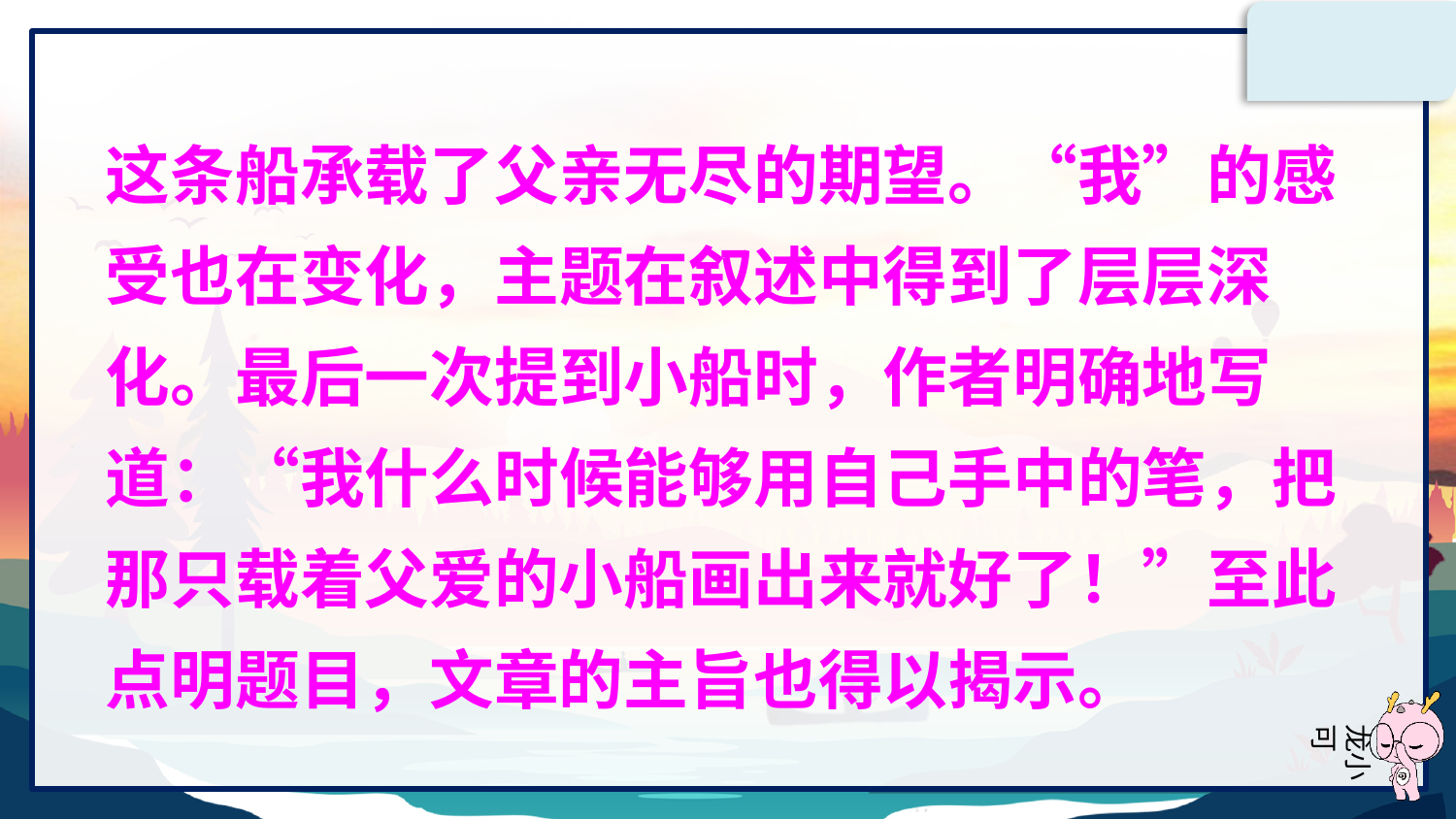

这条船承载了父亲无尽的期望。“我”的感受也在变化，主题在叙述中得到了层层深化。最后一次提到小船时，作者明确地写道：“我什么时候能够用自己手中的笔，把那只载着父爱的小船画出来就好了！”至此点明题目，文章的主旨也得以揭示。